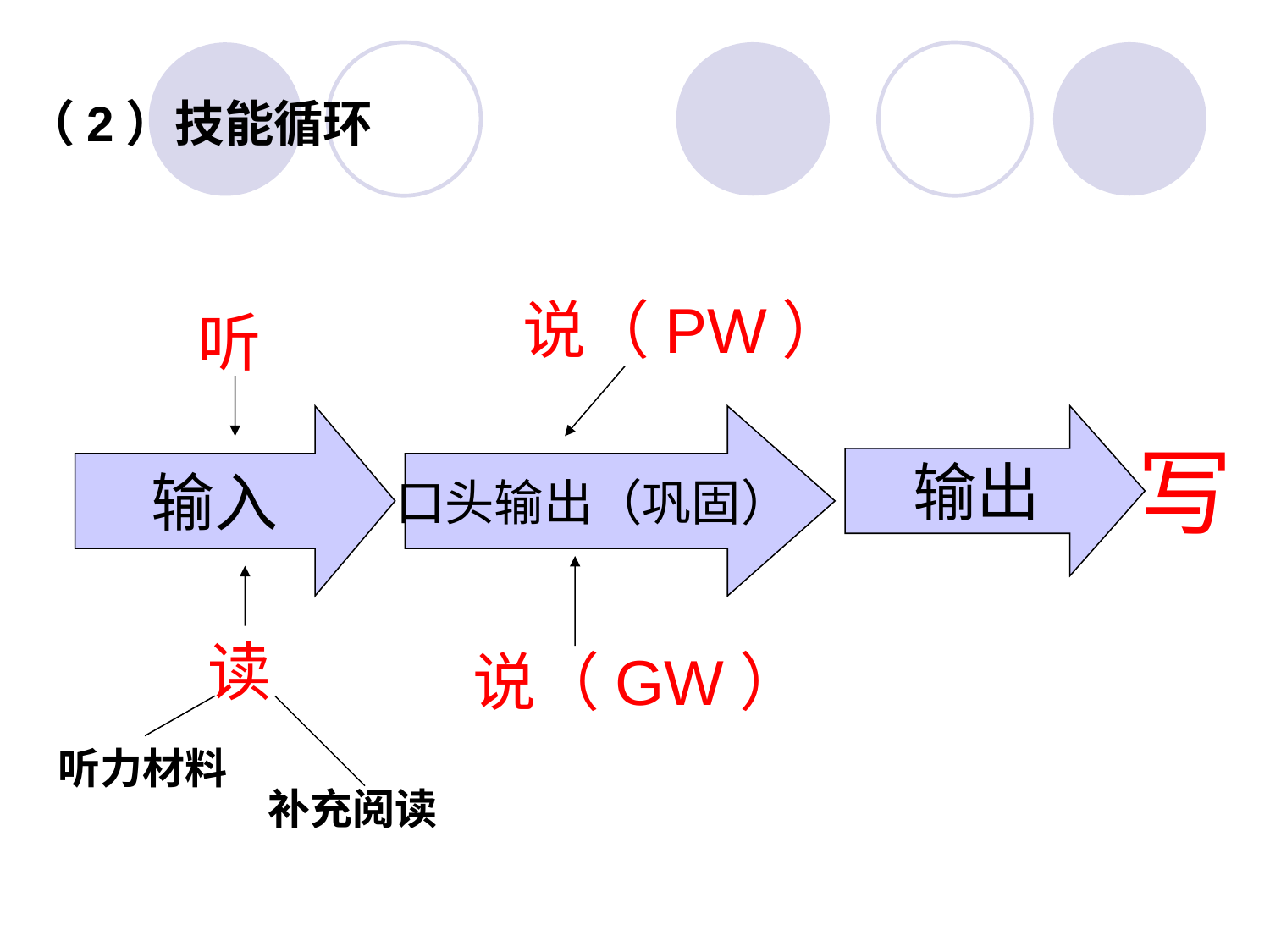

（2）技能循环
说（PW）
听

输入
口头输出（巩固）
输出
写

读
说（GW）

听力材料
补充阅读